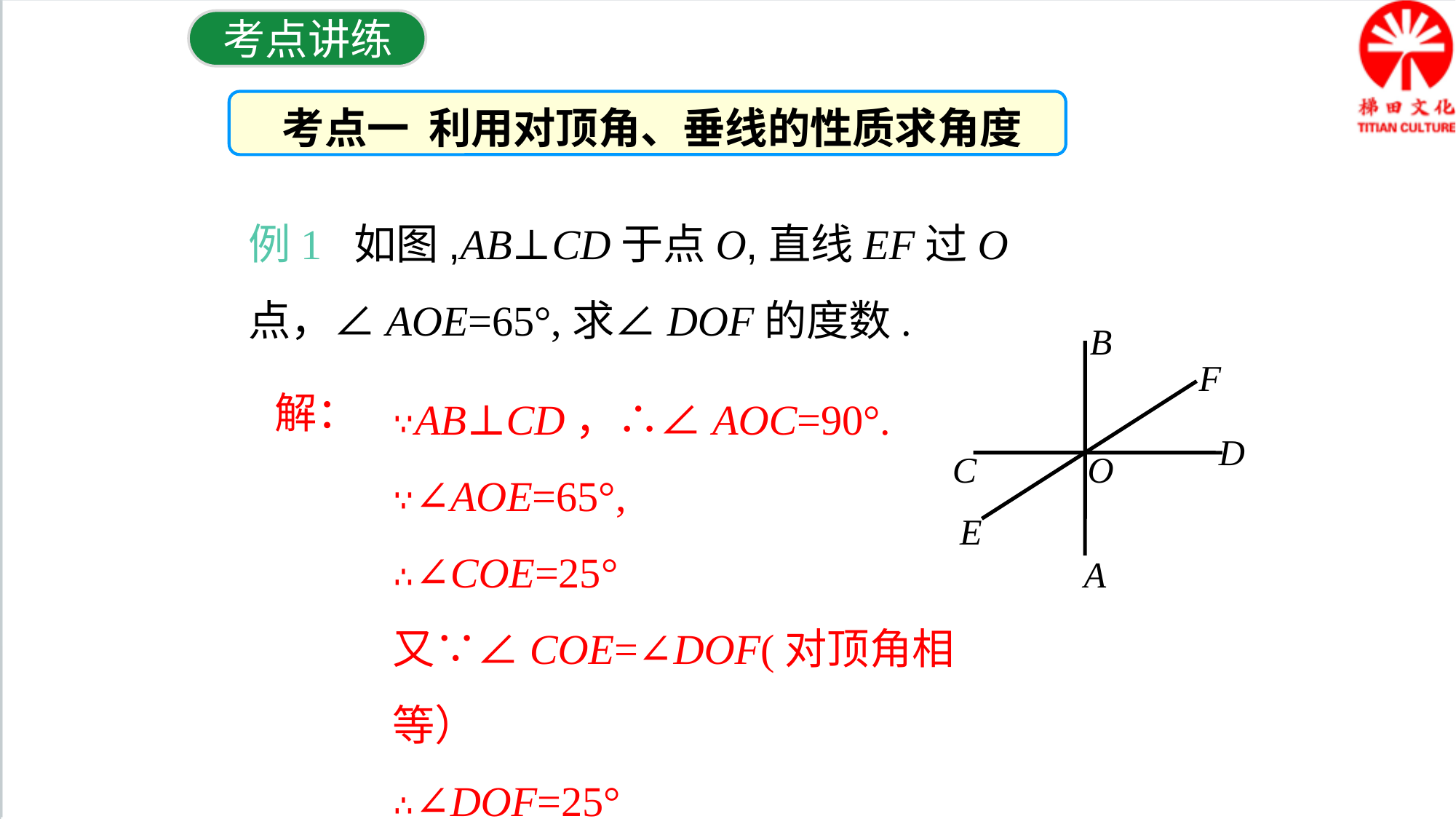

考点讲练

考点一  利用对顶角、垂线的性质求角度
例1  如图,AB⊥CD于点O,直线EF过O点，∠AOE=65°,求∠DOF的度数.
B

F
D
C
O
E
A
∵AB⊥CD，∴∠AOC=90°.
∵∠AOE=65°,
∴∠COE=25°
又∵∠COE=∠DOF(对顶角相等）
∴∠DOF=25°
解：